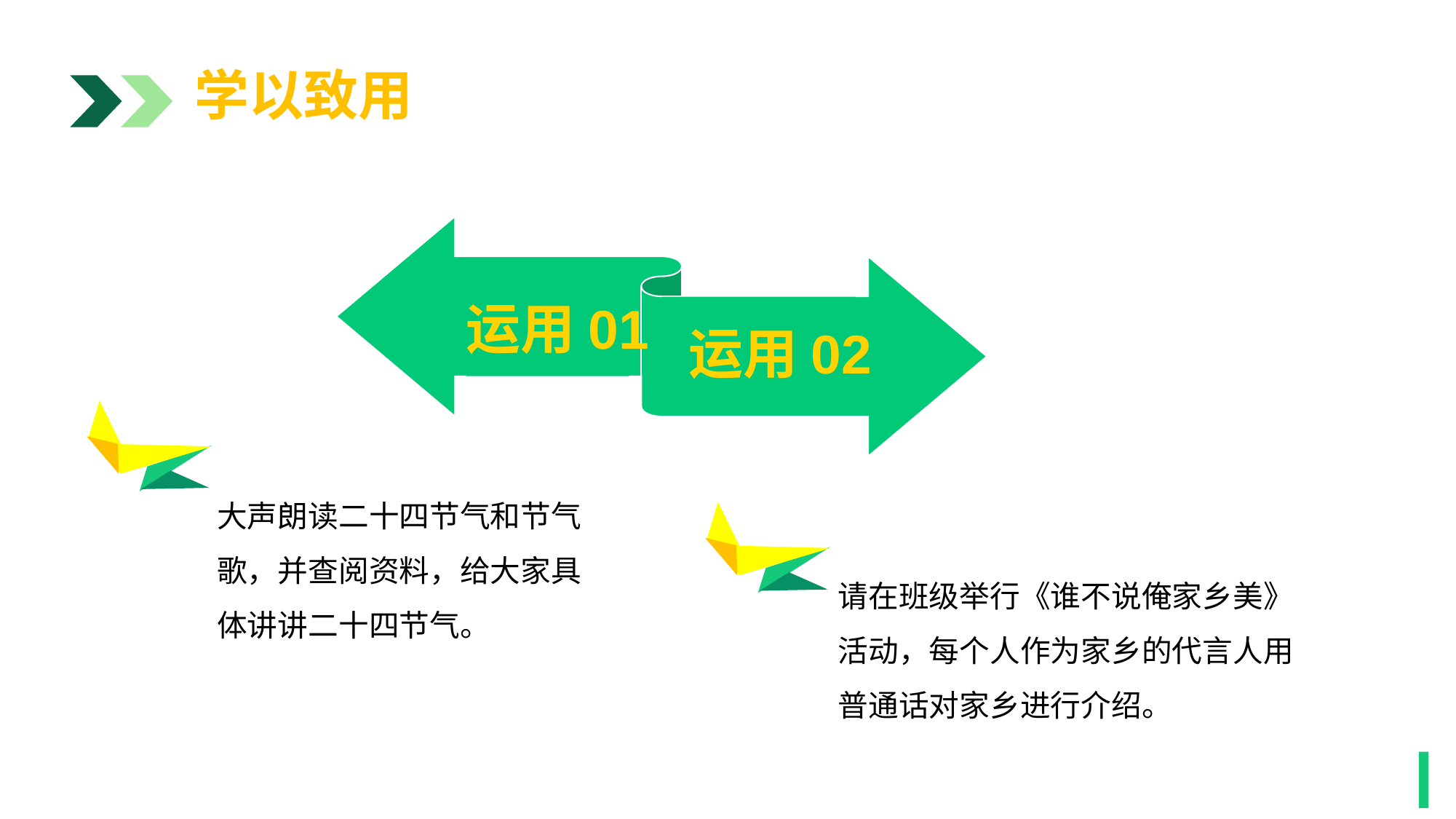

学以致用

运用01
运用02
1

大声朗读二十四节气和节气歌，并查阅资料，给大家具体讲讲二十四节气。

请在班级举行《谁不说俺家乡美》活动，每个人作为家乡的代言人用普通话对家乡进行介绍。

1
9